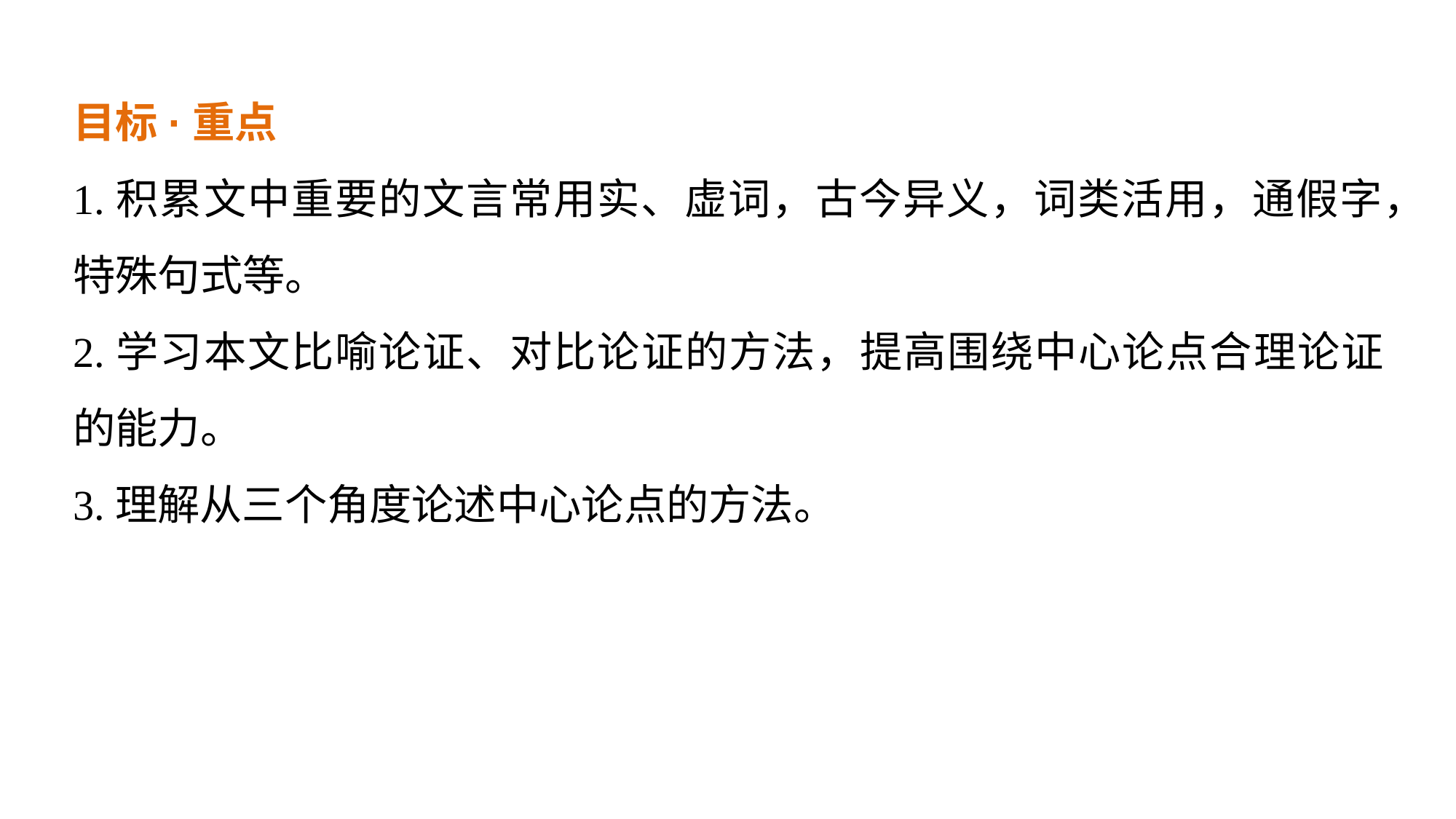

目标·重点
1.积累文中重要的文言常用实、虚词，古今异义，词类活用，通假字，特殊句式等。
2.学习本文比喻论证、对比论证的方法，提高围绕中心论点合理论证的能力。
3.理解从三个角度论述中心论点的方法。